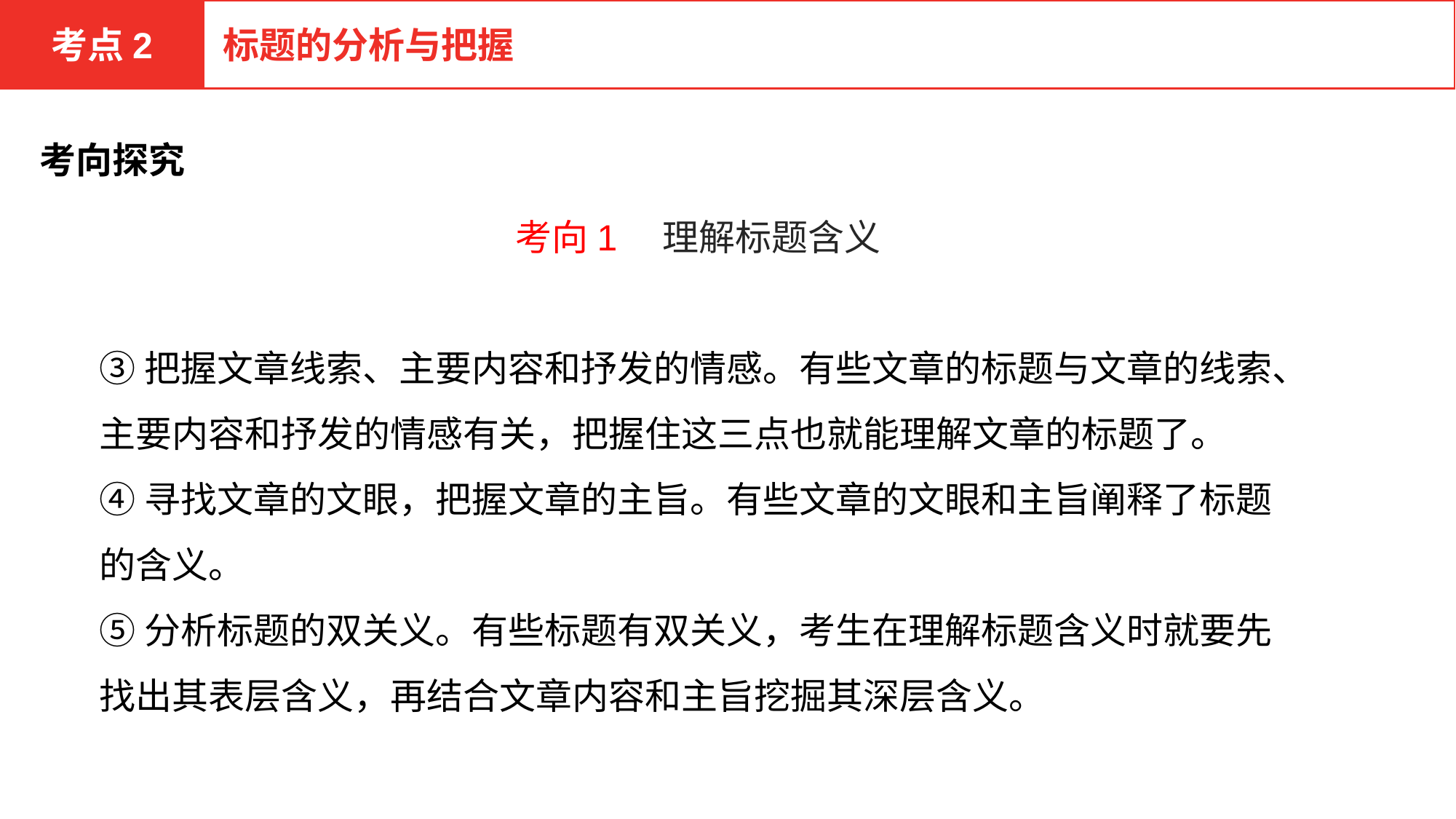

考点2
标题的分析与把握
考向探究
考向1　理解标题含义

③把握文章线索、主要内容和抒发的情感。有些文章的标题与文章的线索、主要内容和抒发的情感有关，把握住这三点也就能理解文章的标题了。
④寻找文章的文眼，把握文章的主旨。有些文章的文眼和主旨阐释了标题的含义。
⑤分析标题的双关义。有些标题有双关义，考生在理解标题含义时就要先找出其表层含义，再结合文章内容和主旨挖掘其深层含义。